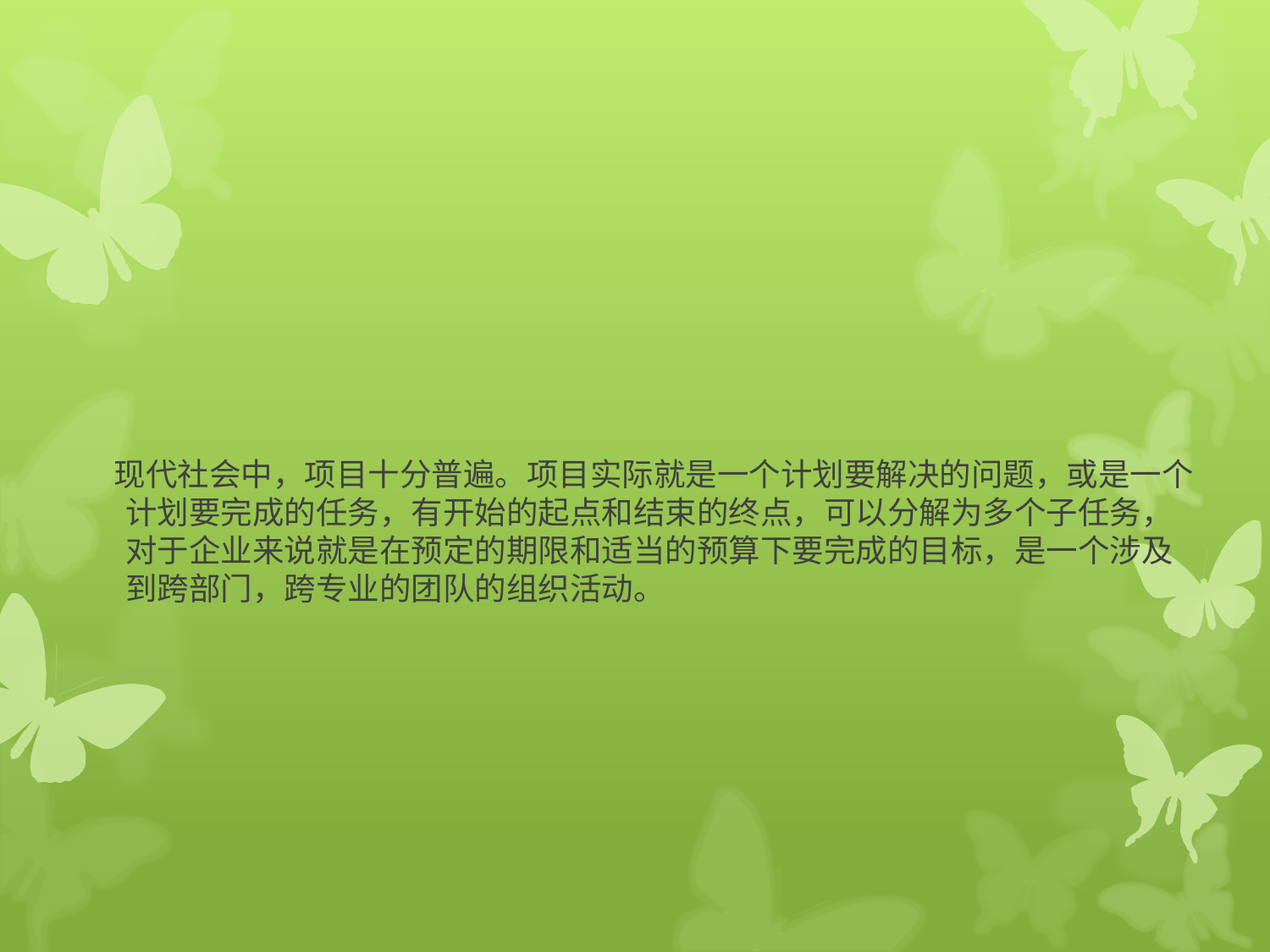

#
    现代社会中，项目十分普遍。项目实际就是一个计划要解决的问题，或是一个计划要完成的任务，有开始的起点和结束的终点，可以分解为多个子任务，对于企业来说就是在预定的期限和适当的预算下要完成的目标，是一个涉及到跨部门，跨专业的团队的组织活动。